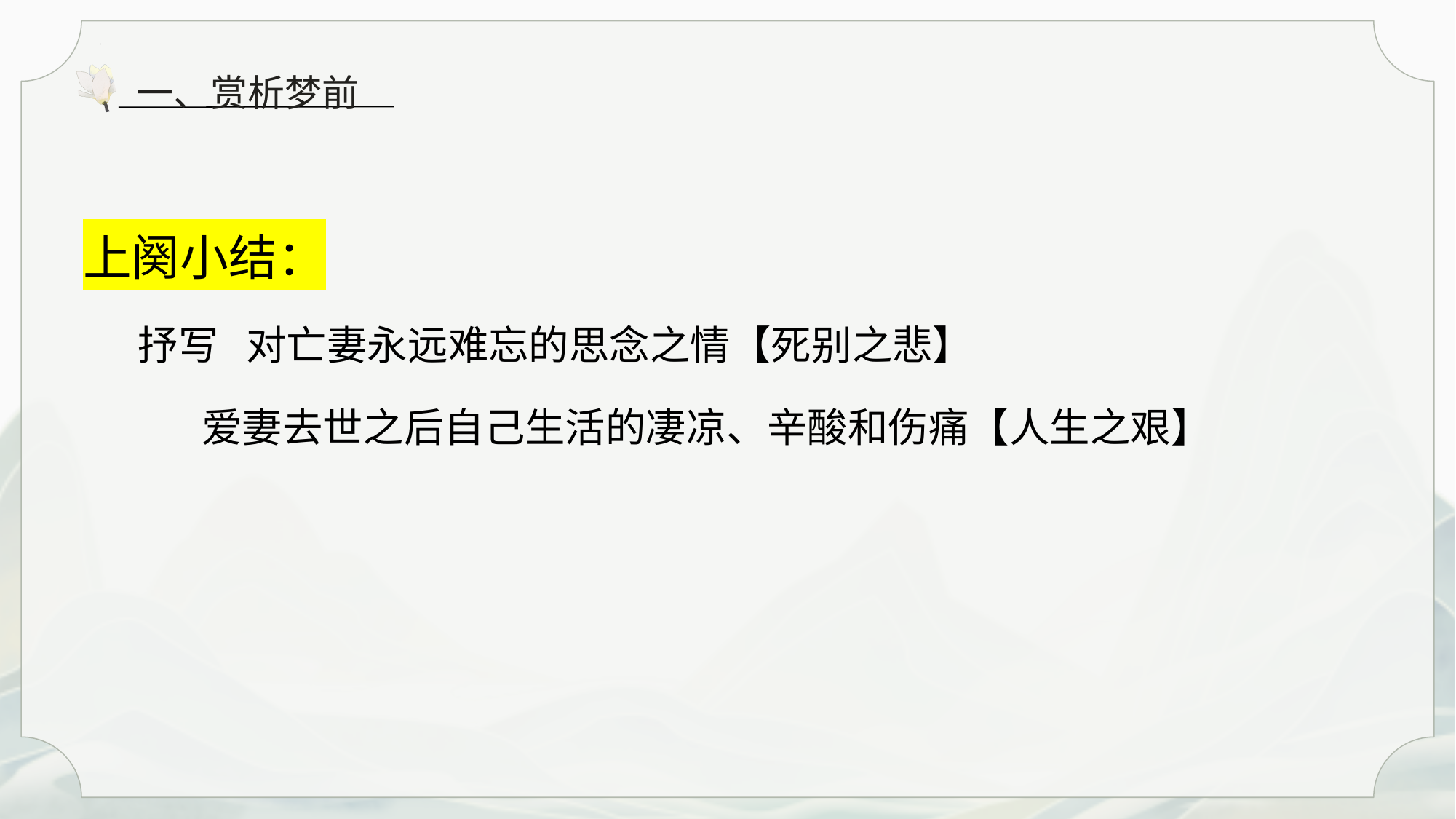

一、赏析梦前

上阕小结：
     抒写   对亡妻永远难忘的思念之情【死别之悲】
            爱妻去世之后自己生活的凄凉、辛酸和伤痛【人生之艰】